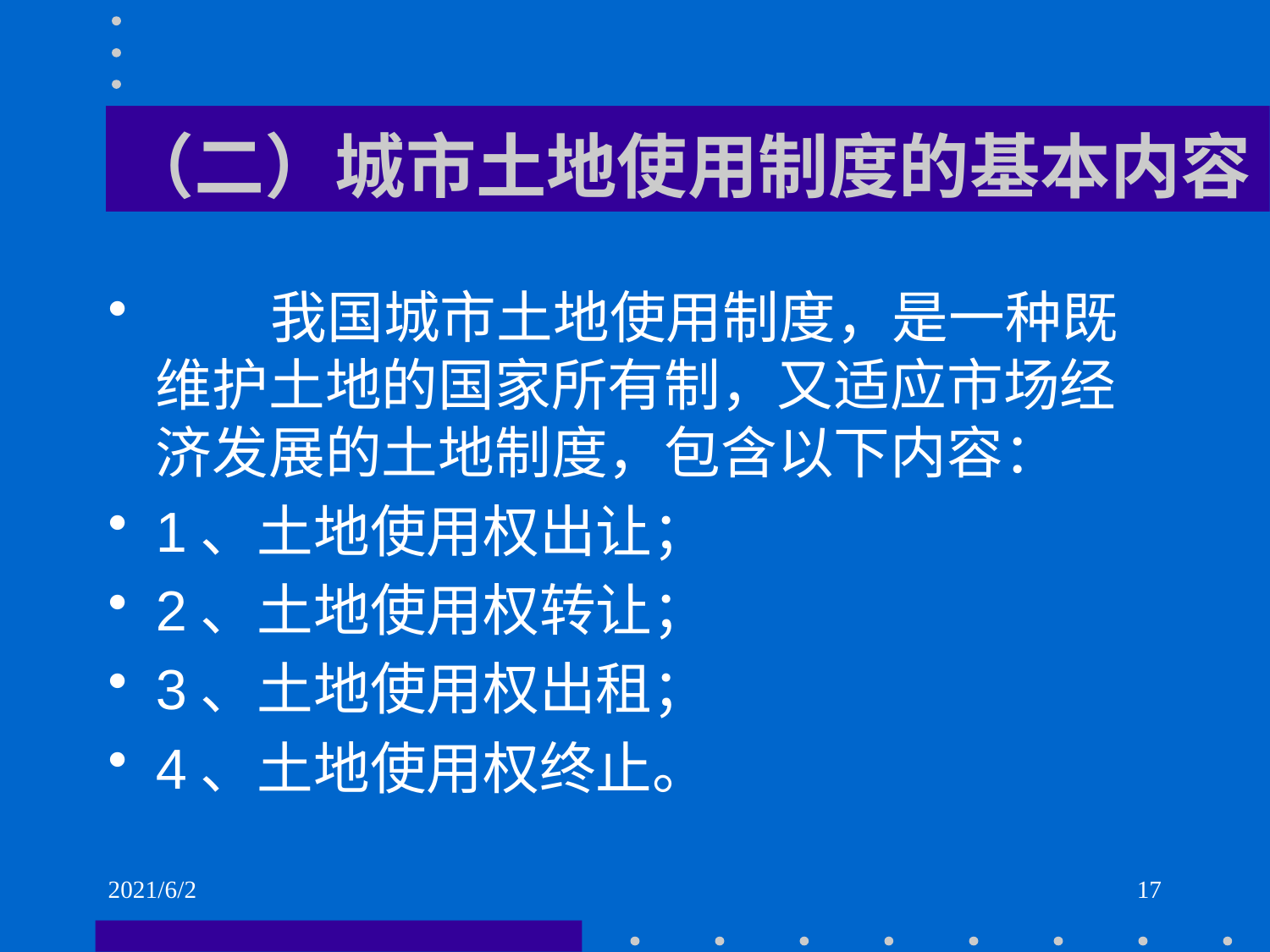

# （二）城市土地使用制度的基本内容
        我国城市土地使用制度，是一种既维护土地的国家所有制，又适应市场经济发展的土地制度，包含以下内容：
1、土地使用权出让；
2、土地使用权转让；
3、土地使用权出租；
4、土地使用权终止。
2021/6/2
17